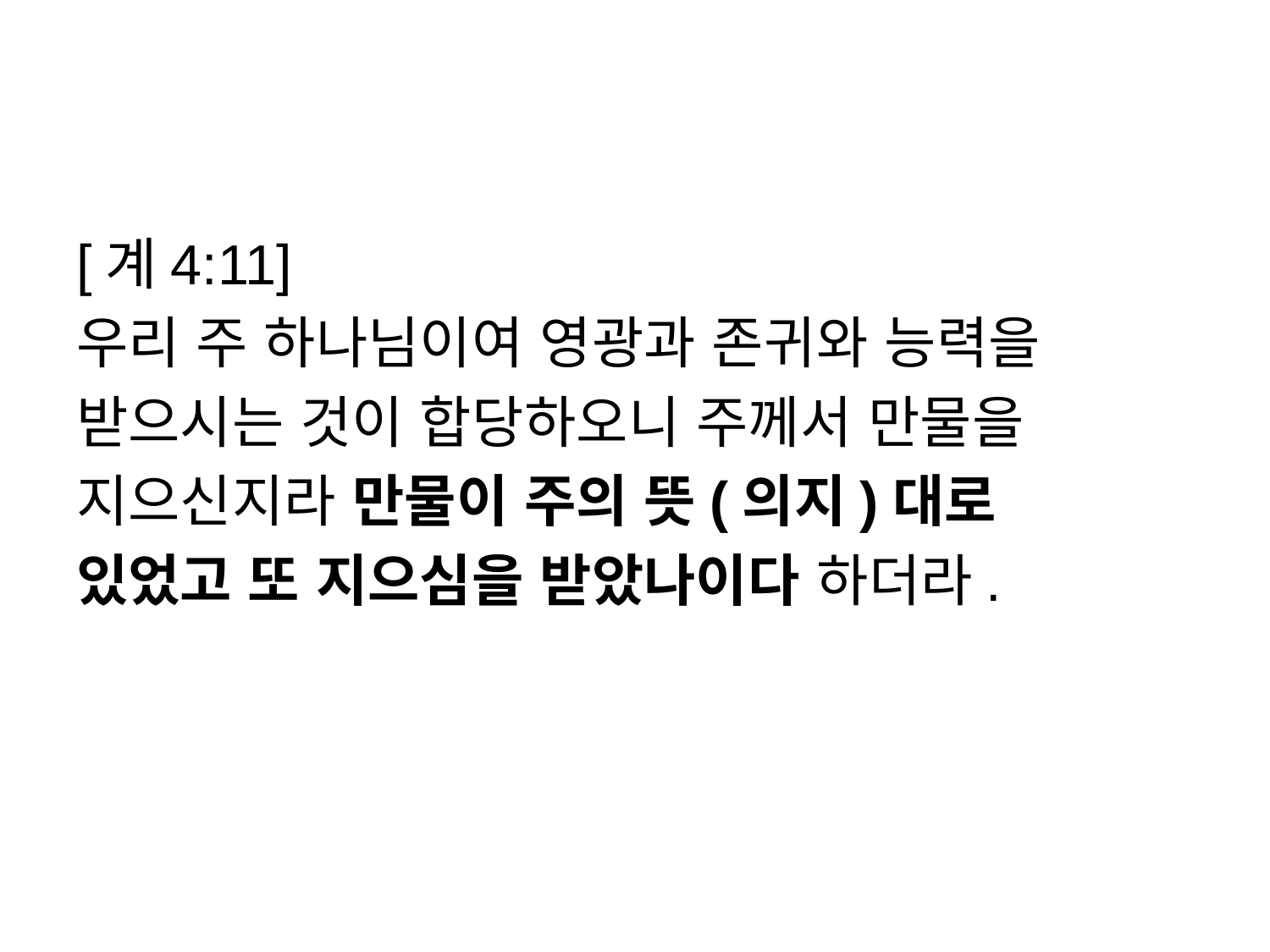

#
[계4:11]
우리 주 하나님이여 영광과 존귀와 능력을
받으시는 것이 합당하오니 주께서 만물을
지으신지라 만물이 주의 뜻(의지)대로
있었고 또 지으심을 받았나이다 하더라.